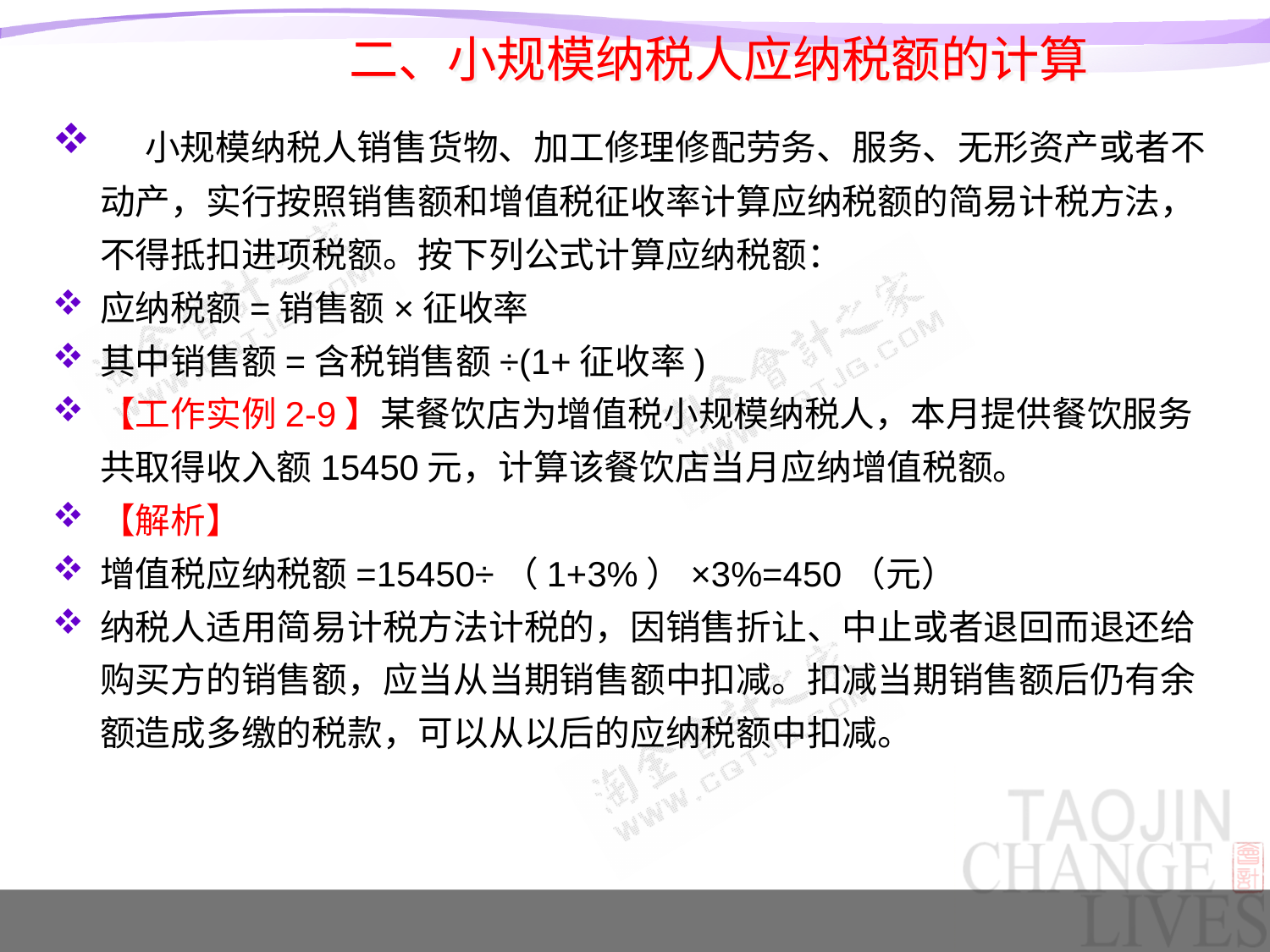

# 二、小规模纳税人应纳税额的计算
    小规模纳税人销售货物、加工修理修配劳务、服务、无形资产或者不动产，实行按照销售额和增值税征收率计算应纳税额的简易计税方法，不得抵扣进项税额。按下列公式计算应纳税额：
应纳税额=销售额×征收率
其中销售额=含税销售额÷(1+征收率)
【工作实例2-9】某餐饮店为增值税小规模纳税人，本月提供餐饮服务共取得收入额15450元，计算该餐饮店当月应纳增值税额。
【解析】
增值税应纳税额=15450÷（1+3%）×3%=450（元）
纳税人适用简易计税方法计税的，因销售折让、中止或者退回而退还给购买方的销售额，应当从当期销售额中扣减。扣减当期销售额后仍有余额造成多缴的税款，可以从以后的应纳税额中扣减。